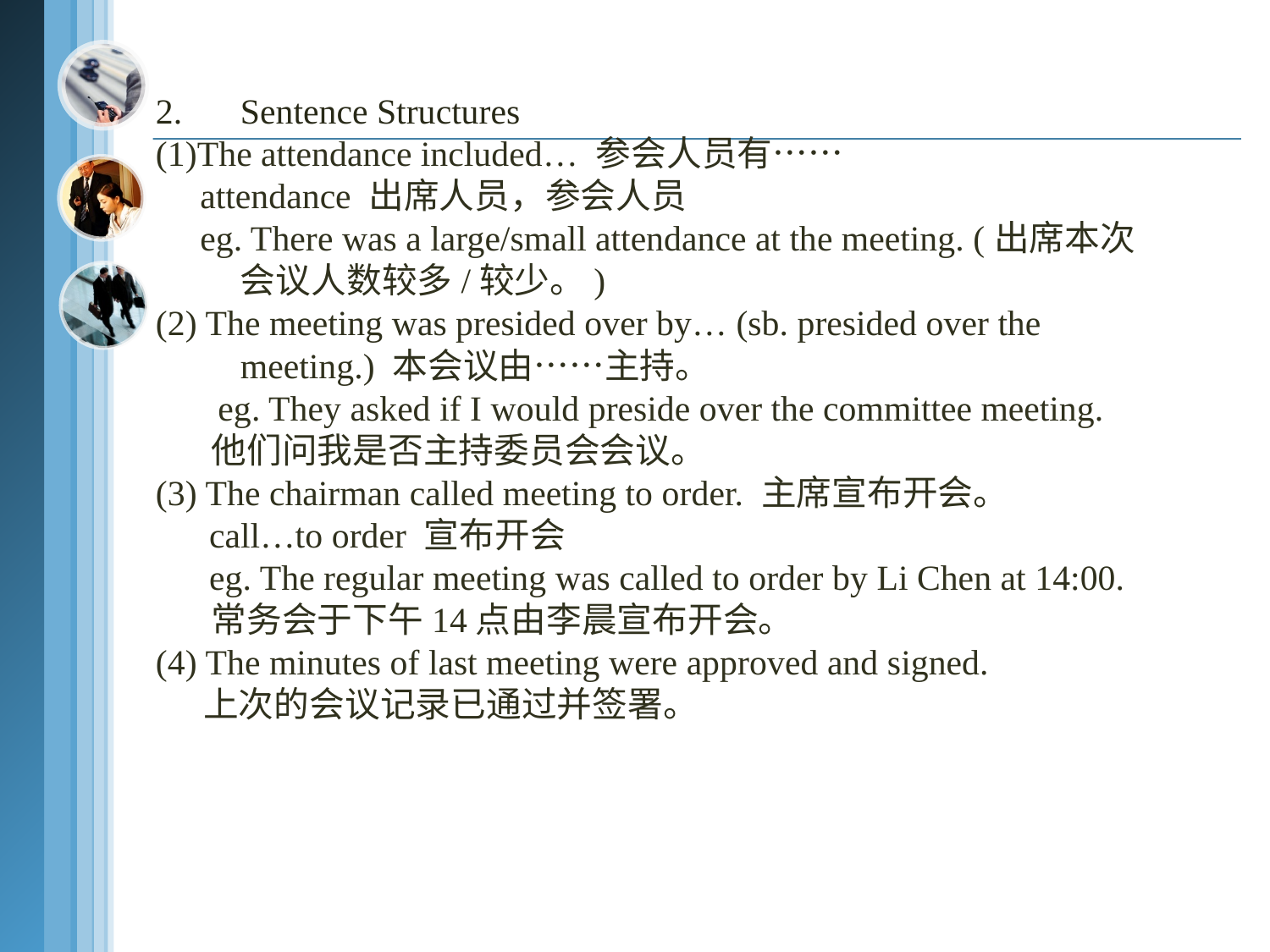

Sentence Structures
(1)The attendance included… 参会人员有……
     attendance 出席人员，参会人员
     eg. There was a large/small attendance at the meeting. (出席本次会议人数较多/较少。)
(2) The meeting was presided over by… (sb. presided over the meeting.) 本会议由……主持。
       eg. They asked if I would preside over the committee meeting.
      他们问我是否主持委员会会议。
(3) The chairman called meeting to order. 主席宣布开会。
      call…to order 宣布开会
      eg. The regular meeting was called to order by Li Chen at 14:00.
      常务会于下午14点由李晨宣布开会。
(4) The minutes of last meeting were approved and signed.
     上次的会议记录已通过并签署。